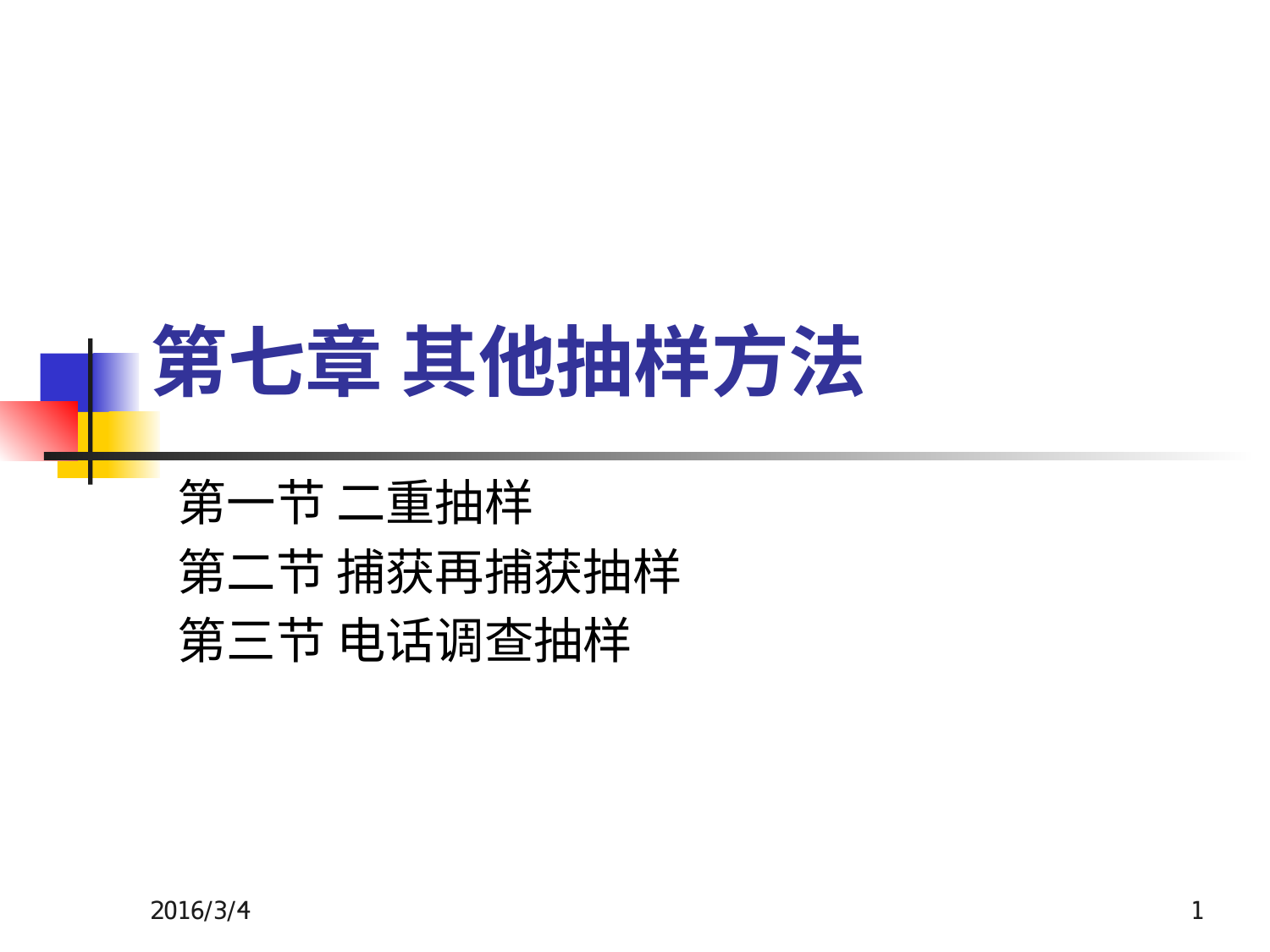

# 第七章 其他抽样方法
第一节 二重抽样
第二节 捕获再捕获抽样
第三节 电话调查抽样
2016/3/4
1